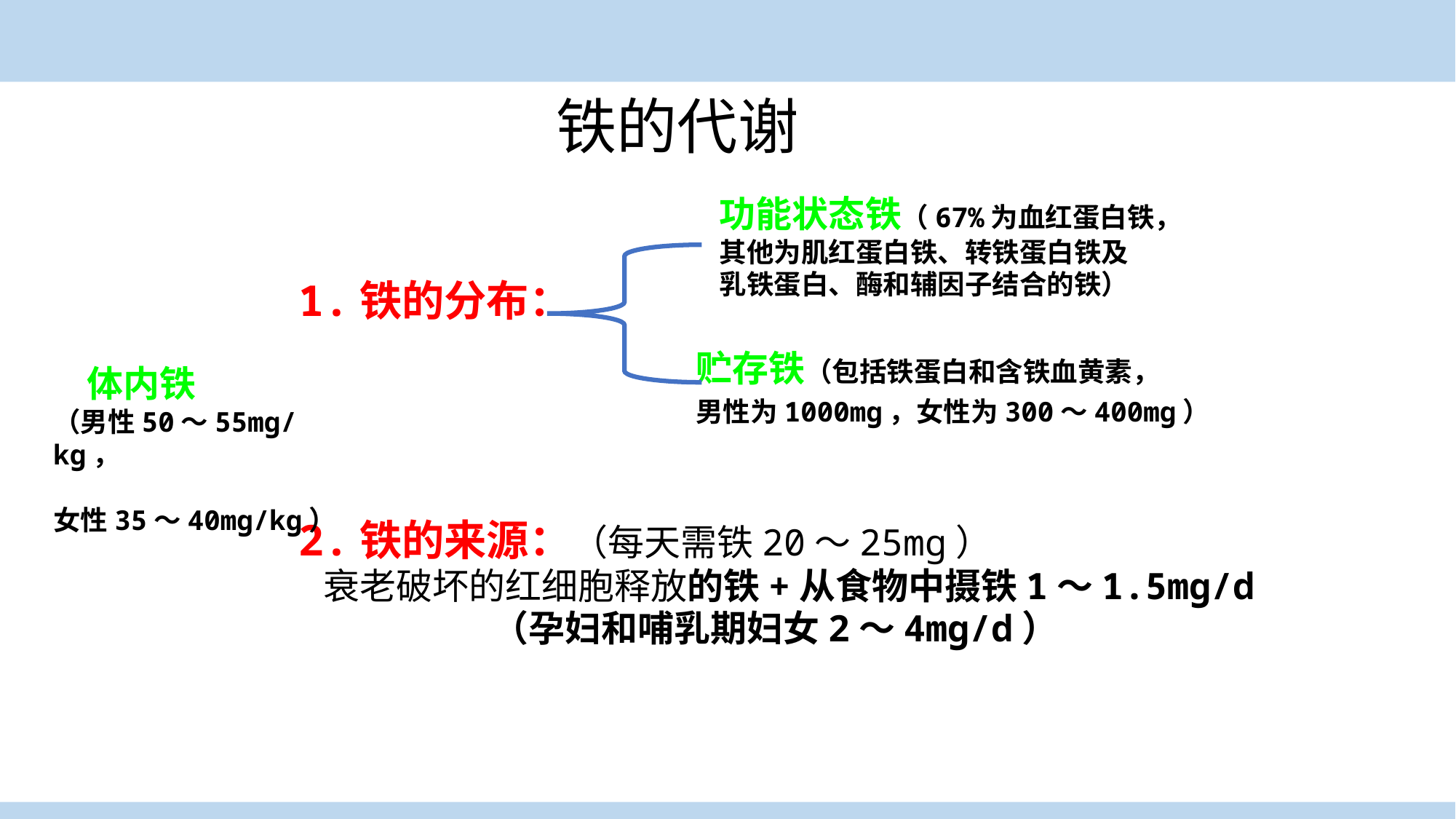

铁的代谢

1.铁的分布：

2.铁的来源：（每天需铁20～25mg）
  衰老破坏的红细胞释放的铁+从食物中摄铁1～1.5mg/d
                           （孕妇和哺乳期妇女2～4mg/d）
功能状态铁（67%为血红蛋白铁，
其他为肌红蛋白铁、转铁蛋白铁及
乳铁蛋白、酶和辅因子结合的铁）

   体内铁
（男性50～55mg/kg，
  女性35～40mg/kg）

贮存铁（包括铁蛋白和含铁血黄素，
男性为1000mg，女性为300～400mg）